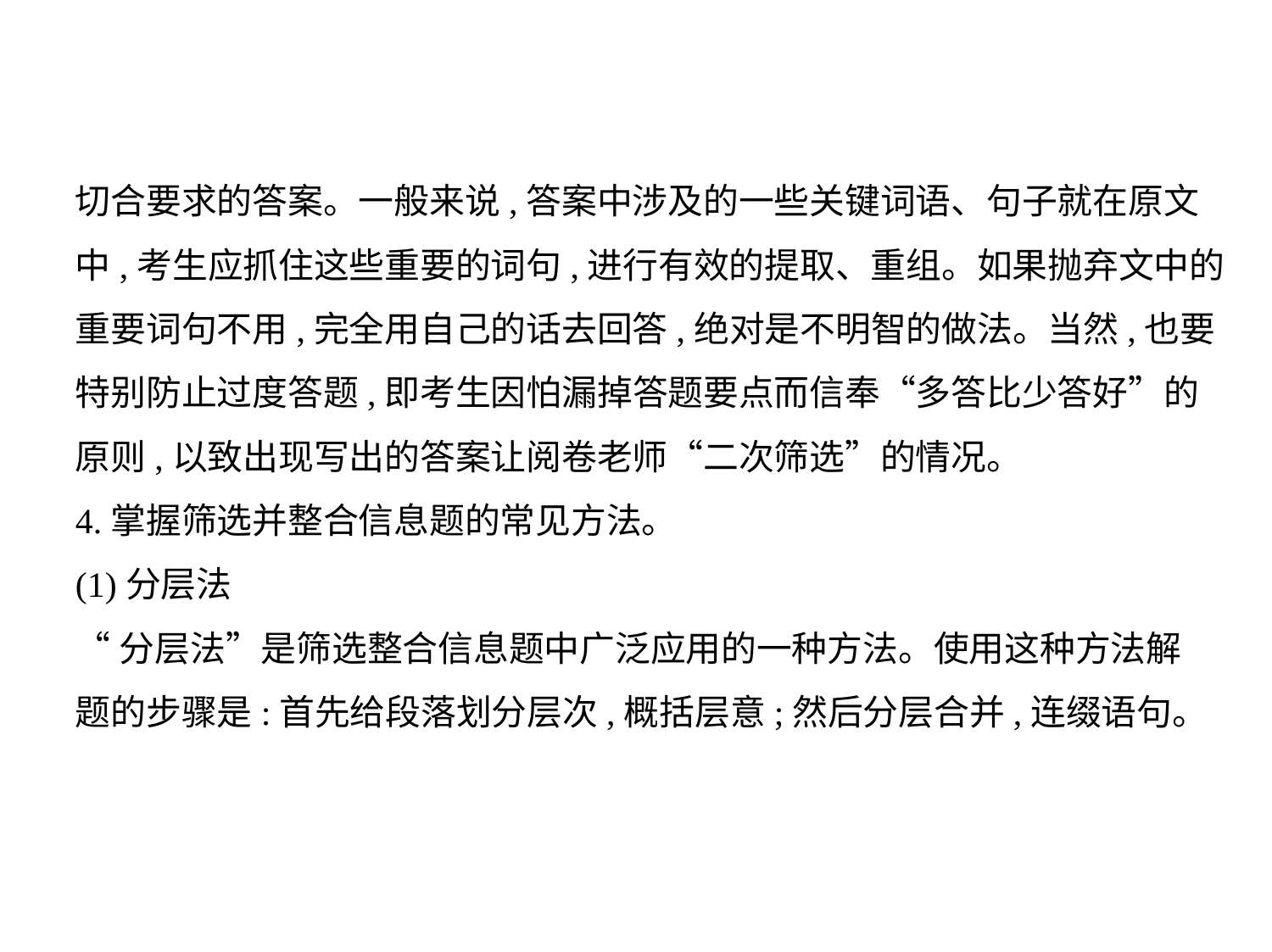

切合要求的答案。一般来说,答案中涉及的一些关键词语、句子就在原文
中,考生应抓住这些重要的词句,进行有效的提取、重组。如果抛弃文中的
重要词句不用,完全用自己的话去回答,绝对是不明智的做法。当然,也要
特别防止过度答题,即考生因怕漏掉答题要点而信奉“多答比少答好”的
原则,以致出现写出的答案让阅卷老师“二次筛选”的情况。
4.掌握筛选并整合信息题的常见方法。
(1)分层法
“分层法”是筛选整合信息题中广泛应用的一种方法。使用这种方法解
题的步骤是:首先给段落划分层次,概括层意;然后分层合并,连缀语句。